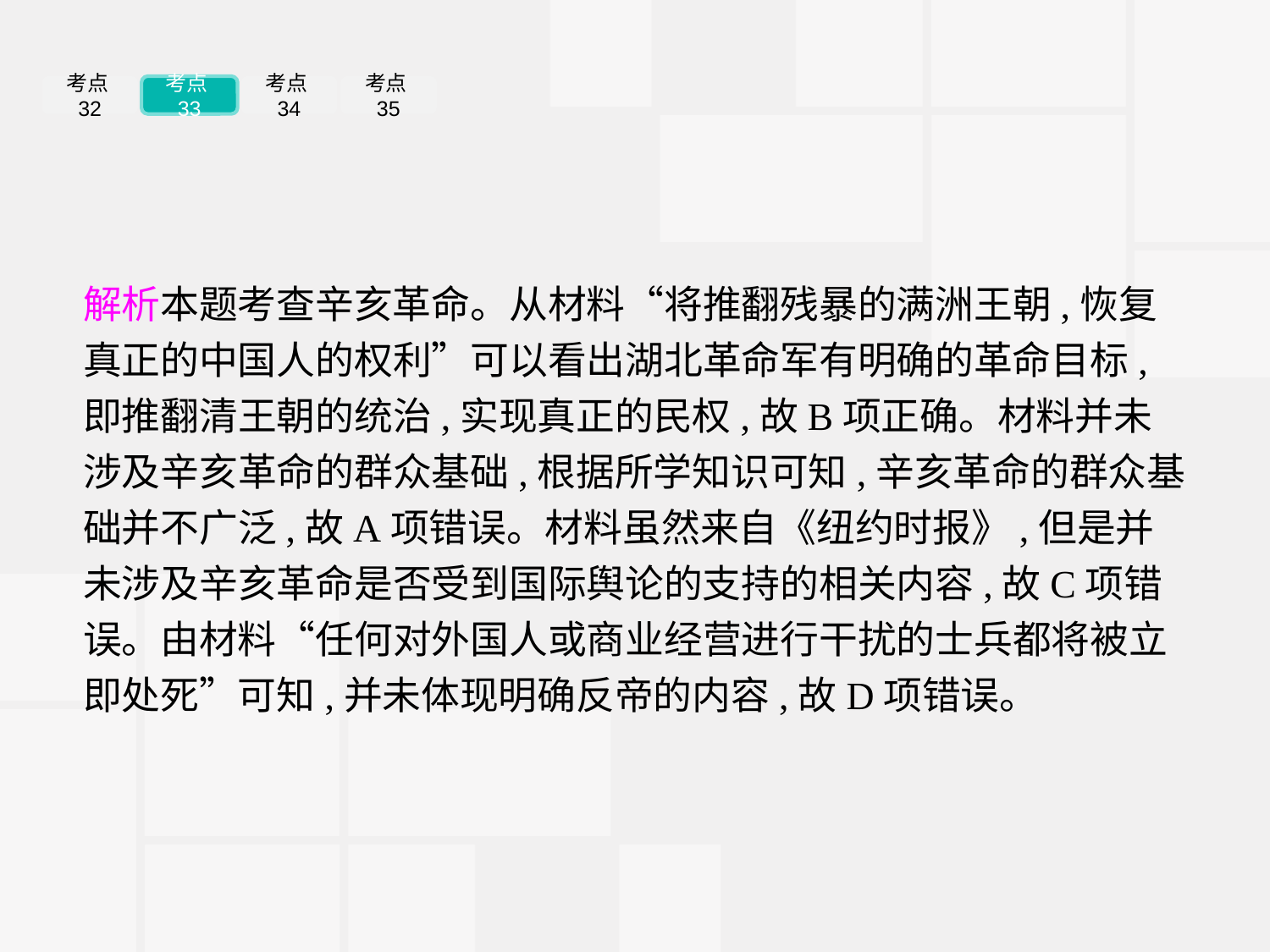

考点32
考点33
考点34
考点35
解析本题考查辛亥革命。从材料“将推翻残暴的满洲王朝,恢复真正的中国人的权利”可以看出湖北革命军有明确的革命目标,即推翻清王朝的统治,实现真正的民权,故B项正确。材料并未涉及辛亥革命的群众基础,根据所学知识可知,辛亥革命的群众基础并不广泛,故A项错误。材料虽然来自《纽约时报》,但是并未涉及辛亥革命是否受到国际舆论的支持的相关内容,故C项错误。由材料“任何对外国人或商业经营进行干扰的士兵都将被立即处死”可知,并未体现明确反帝的内容,故D项错误。